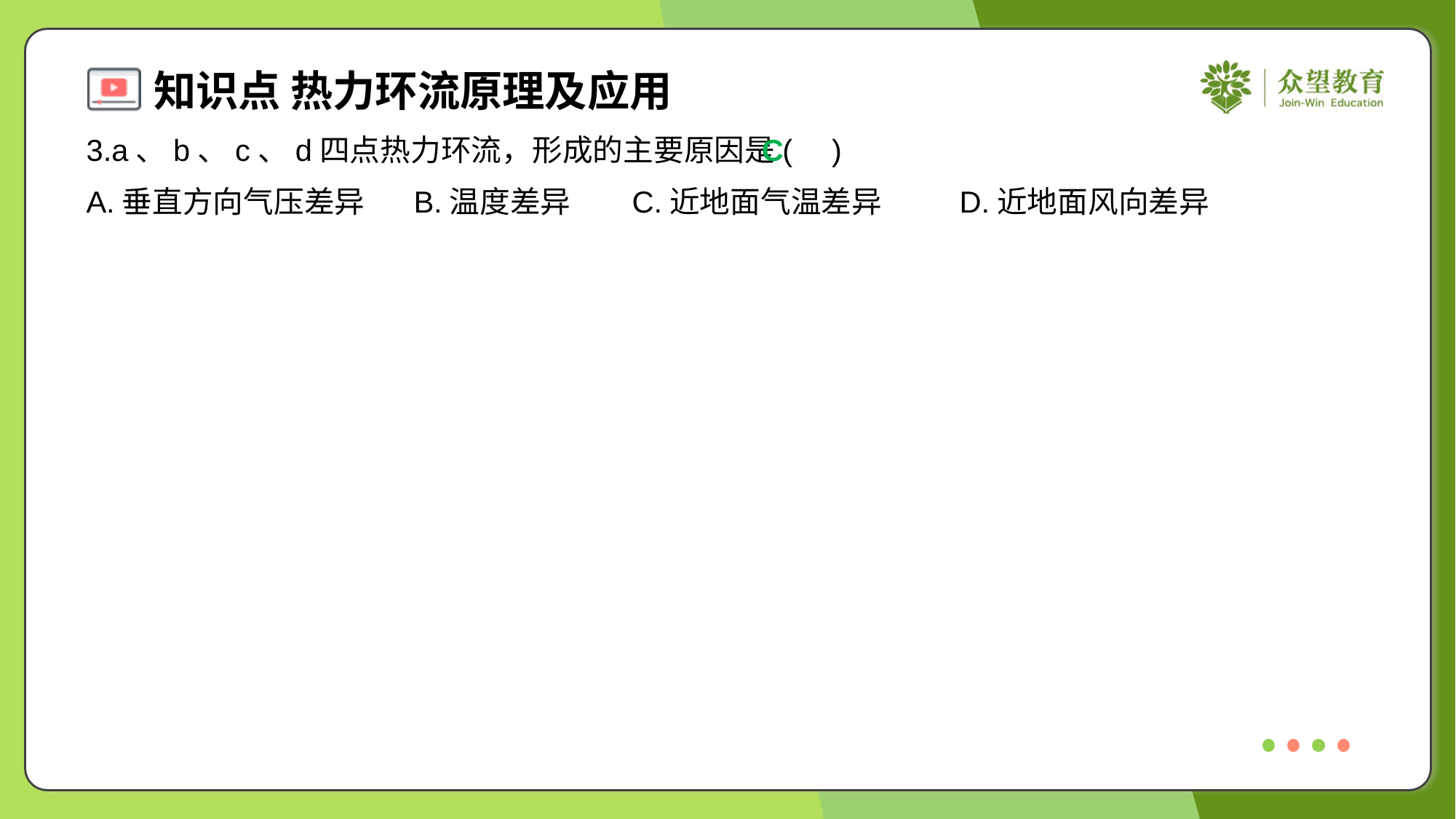

3.a、b、c、d四点热力环流，形成的主要原因是(     )
C
A.垂直方向气压差异	B.温度差异	C.近地面气温差异	D.近地面风向差异